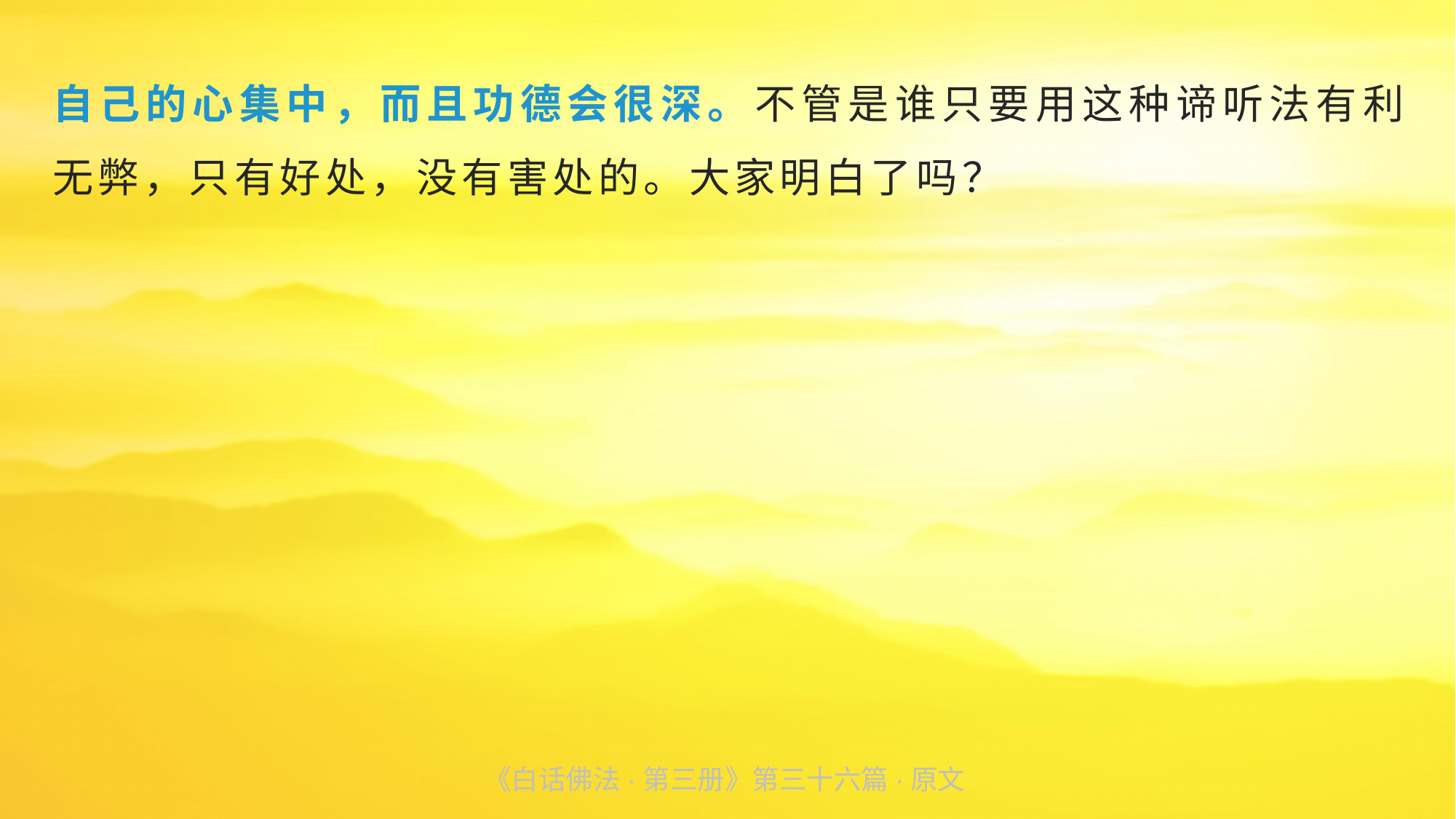

自己的心集中，而且功德会很深。不管是谁只要用这种谛听法有利无弊，只有好处，没有害处的。大家明白了吗？
《白话佛法·第三册》第三十六篇·原文